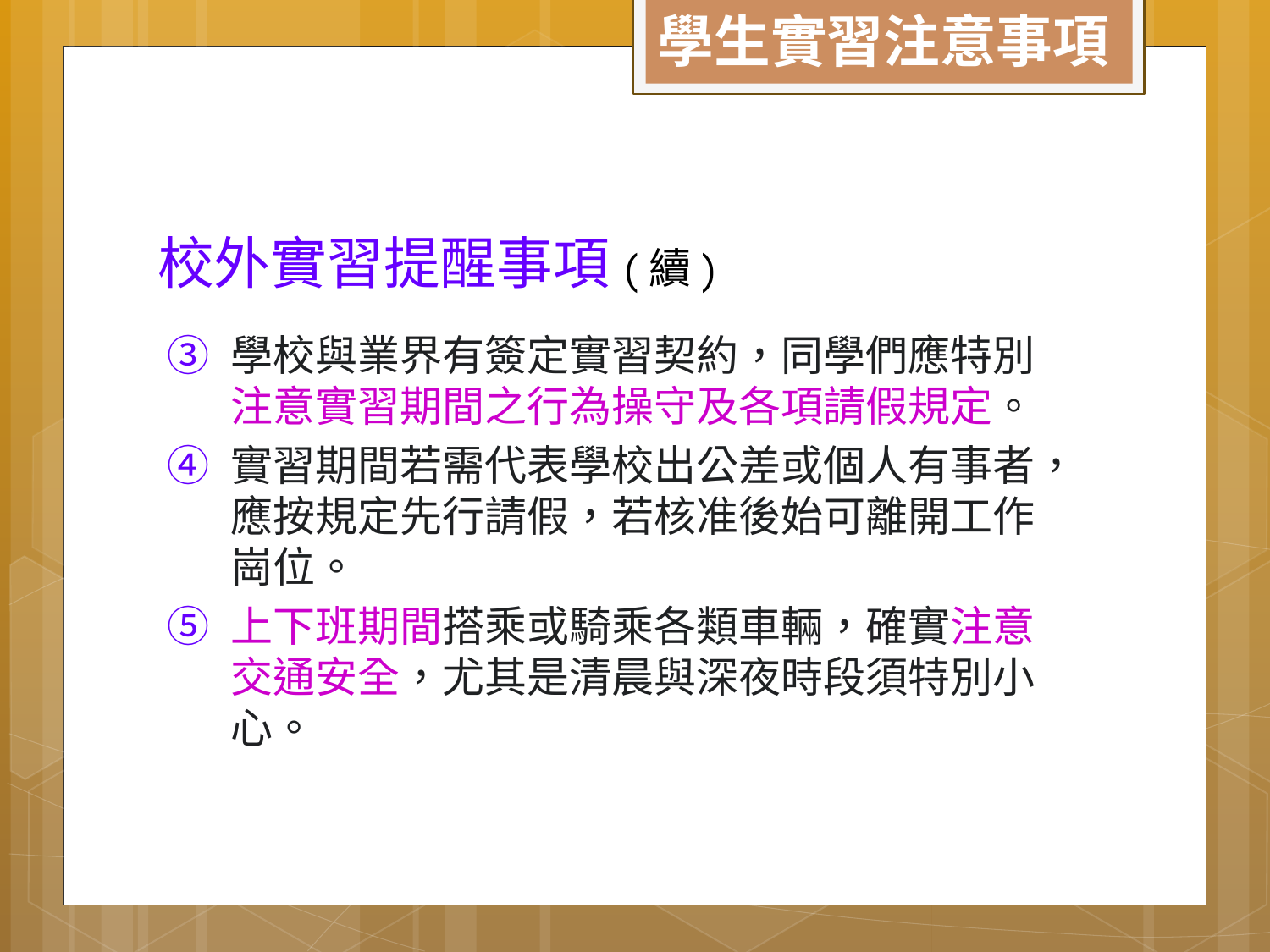

# 校外實習提醒事項(續)
學校與業界有簽定實習契約，同學們應特別注意實習期間之行為操守及各項請假規定。
實習期間若需代表學校出公差或個人有事者，應按規定先行請假，若核准後始可離開工作崗位。
上下班期間搭乘或騎乘各類車輛，確實注意交通安全，尤其是清晨與深夜時段須特別小心。